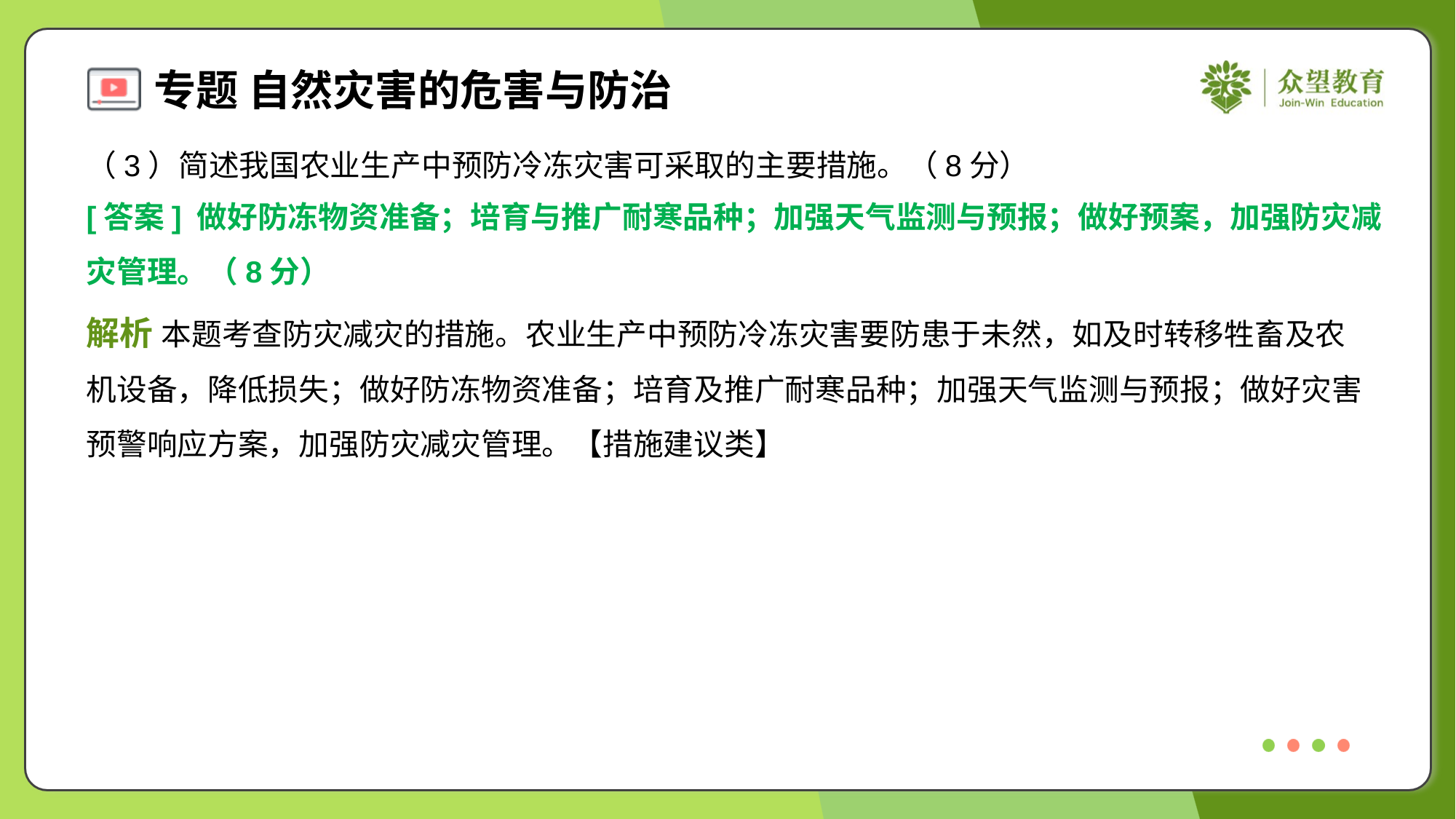

（3）简述我国农业生产中预防冷冻灾害可采取的主要措施。（8分）
[答案] 做好防冻物资准备；培育与推广耐寒品种；加强天气监测与预报；做好预案，加强防灾减
灾管理。（8分）
解析 本题考查防灾减灾的措施。农业生产中预防冷冻灾害要防患于未然，如及时转移牲畜及农
机设备，降低损失；做好防冻物资准备；培育及推广耐寒品种；加强天气监测与预报；做好灾害
预警响应方案，加强防灾减灾管理。【措施建议类】